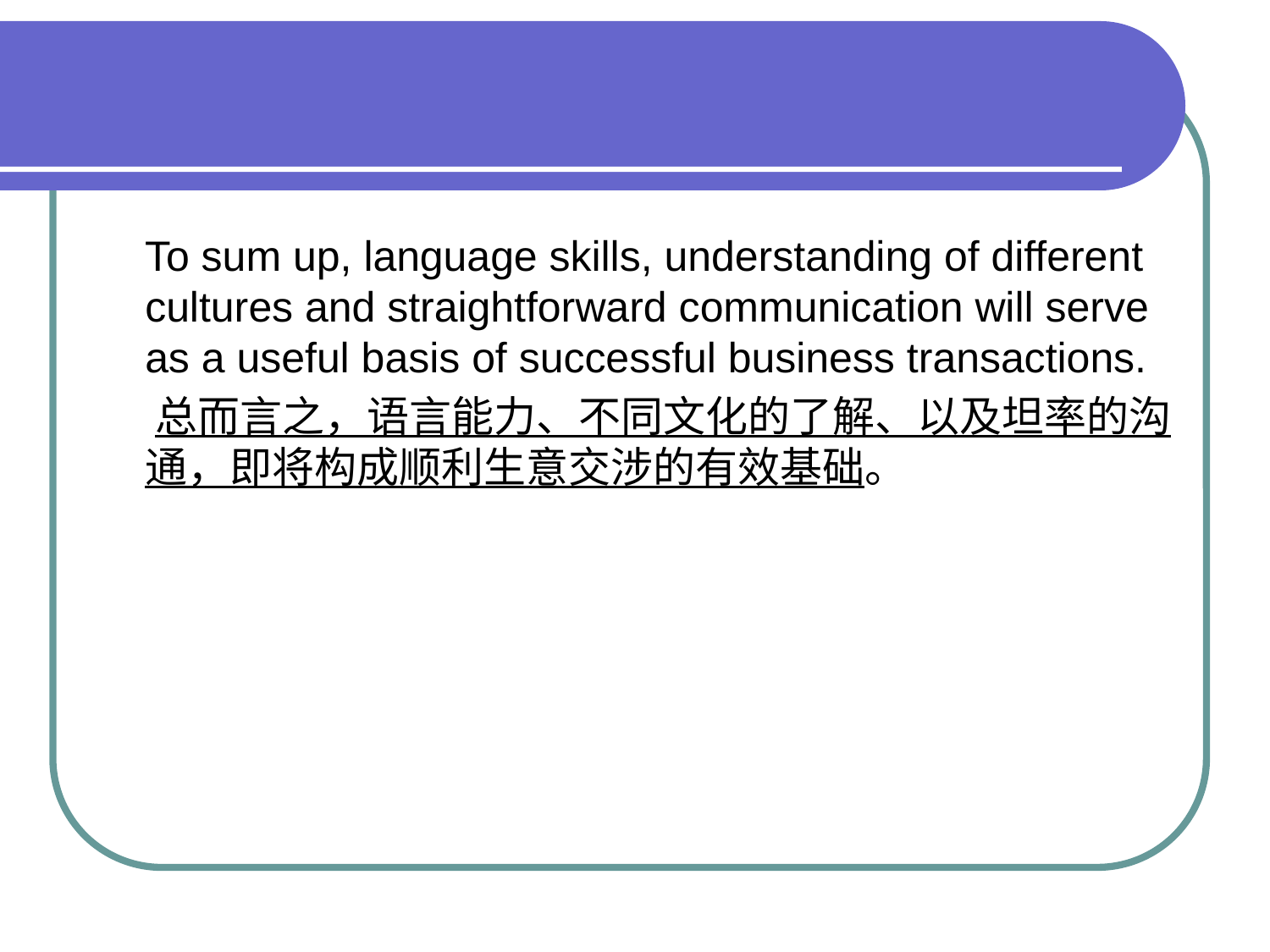

#
    To sum up, language skills, understanding of different cultures and straightforward communication will serve as a useful basis of successful business transactions.
     总而言之，语言能力、不同文化的了解、以及坦率的沟通，即将构成顺利生意交涉的有效基础。